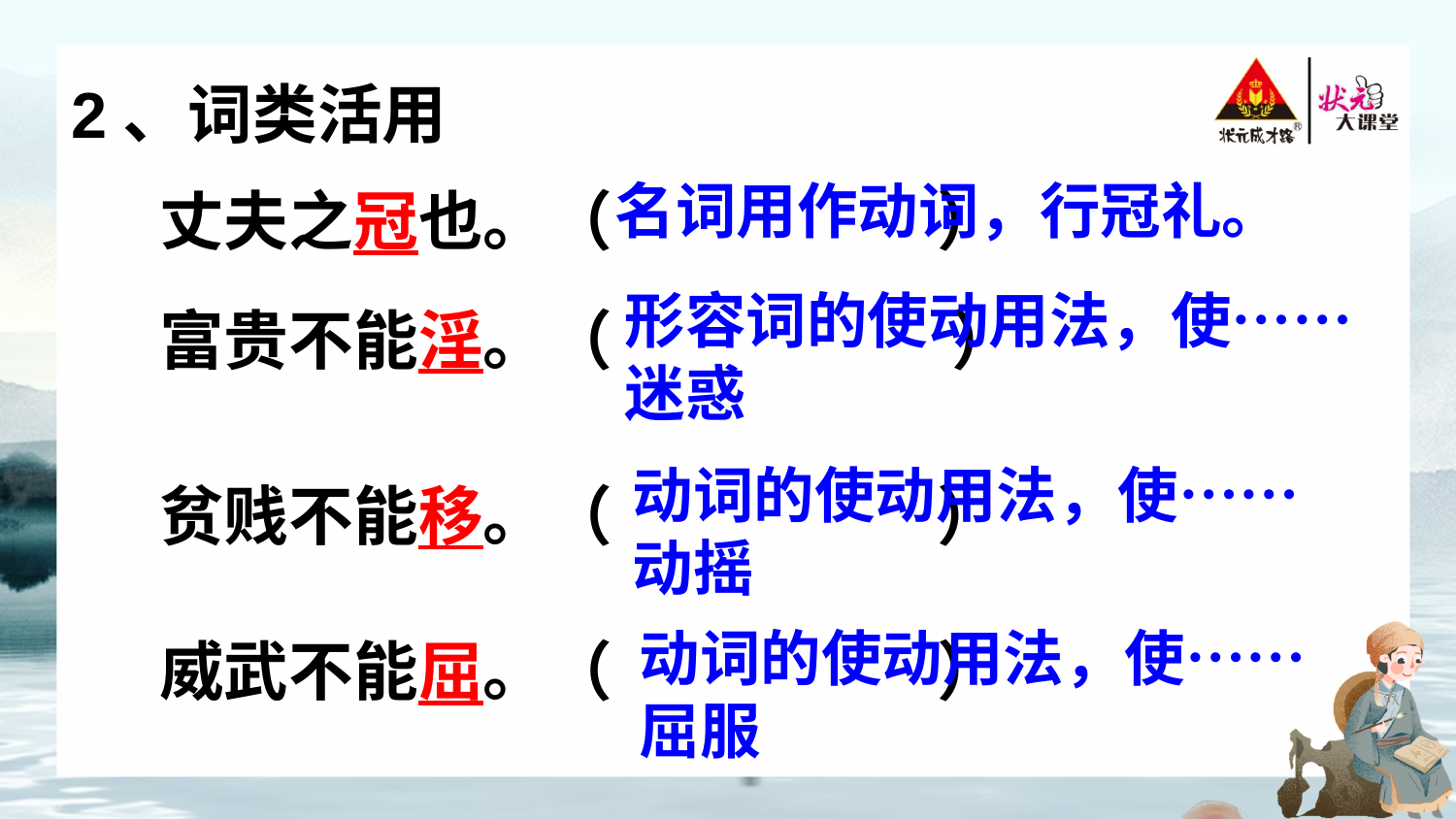

2、词类活用
丈夫之冠也。（                      ）
名词用作动词，行冠礼。
富贵不能淫。（                       ）
形容词的使动用法，使……迷惑
动词的使动用法，使……动摇
贫贱不能移。（                      ）
威武不能屈。（                      ）
动词的使动用法，使……屈服